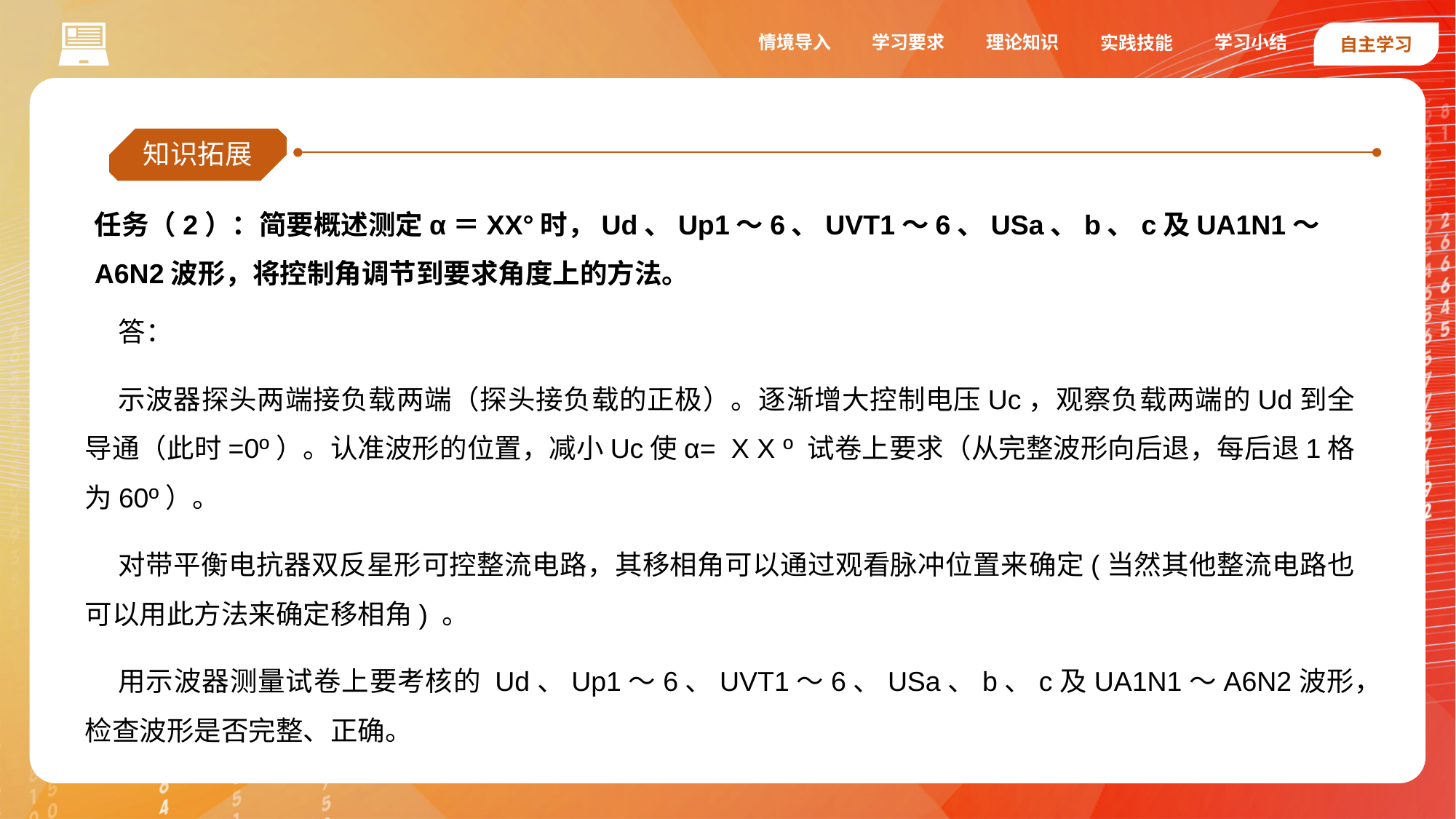

情境导入
学习要求
理论知识
学习小结
实践技能
自主学习

知识拓展
任务（2）：简要概述测定α＝XX°时，Ud、Up1～6、UVT1～6、USa、b、c及UA1N1～A6N2波形，将控制角调节到要求角度上的方法。
答：
示波器探头两端接负载两端（探头接负载的正极）。逐渐增大控制电压Uc，观察负载两端的Ud到全导通（此时=0º）。认准波形的位置，减小Uc使α=  X X º 试卷上要求（从完整波形向后退，每后退1格为60º）。
对带平衡电抗器双反星形可控整流电路，其移相角可以通过观看脉冲位置来确定(当然其他整流电路也可以用此方法来确定移相角) 。
用示波器测量试卷上要考核的 Ud、Up1～6、UVT1～6、USa、b、c及UA1N1～A6N2波形，检查波形是否完整、正确。